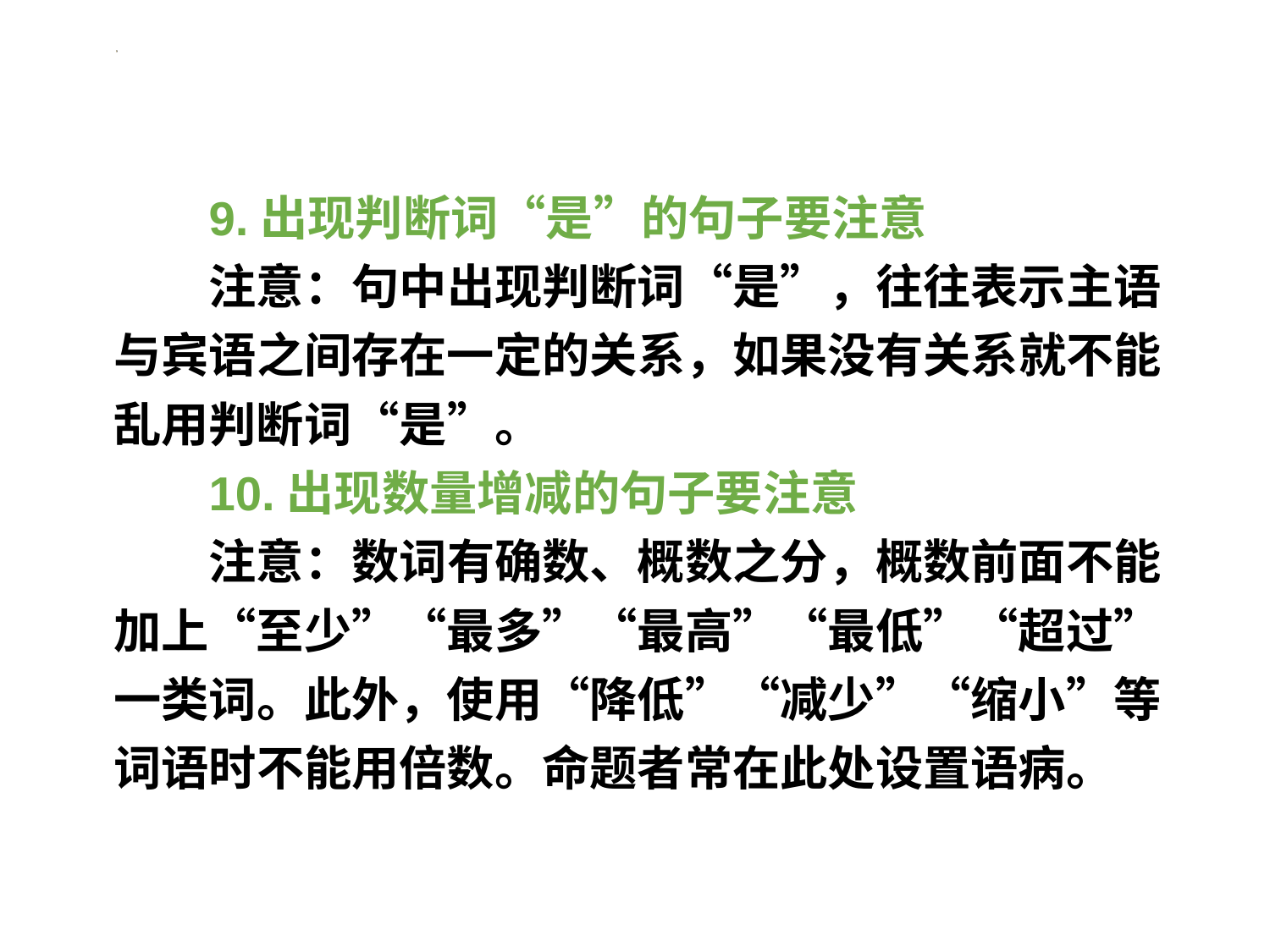

#
9.出现判断词“是”的句子要注意
注意：句中出现判断词“是”，往往表示主语与宾语之间存在一定的关系，如果没有关系就不能乱用判断词“是”。
10.出现数量增减的句子要注意
注意：数词有确数、概数之分，概数前面不能加上“至少”“最多”“最高”“最低”“超过”一类词。此外，使用“降低”“减少”“缩小”等词语时不能用倍数。命题者常在此处设置语病。